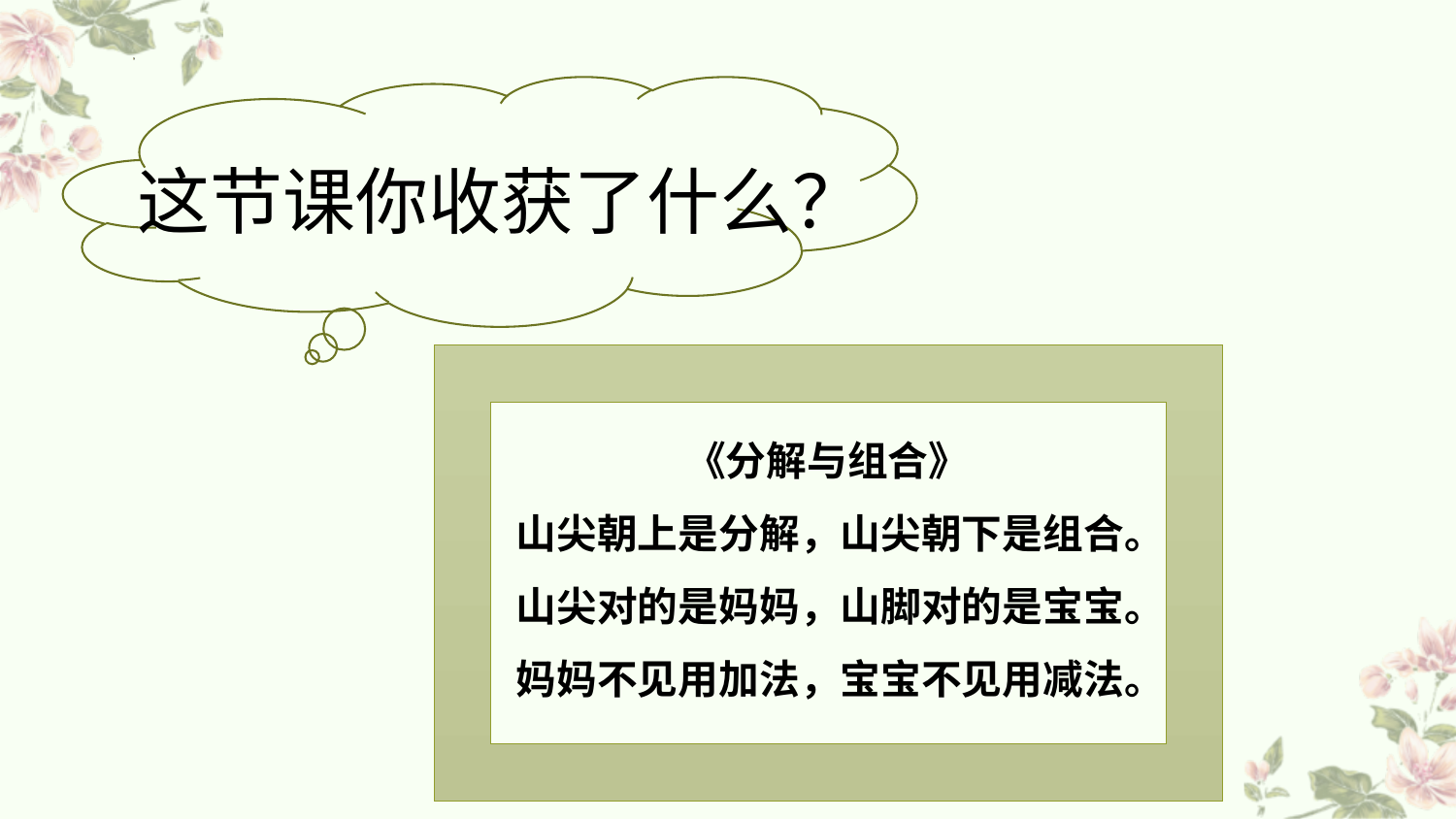

这节课你收获了什么？

《分解与组合》
山尖朝上是分解，山尖朝下是组合。
山尖对的是妈妈，山脚对的是宝宝。
妈妈不见用加法，宝宝不见用减法。